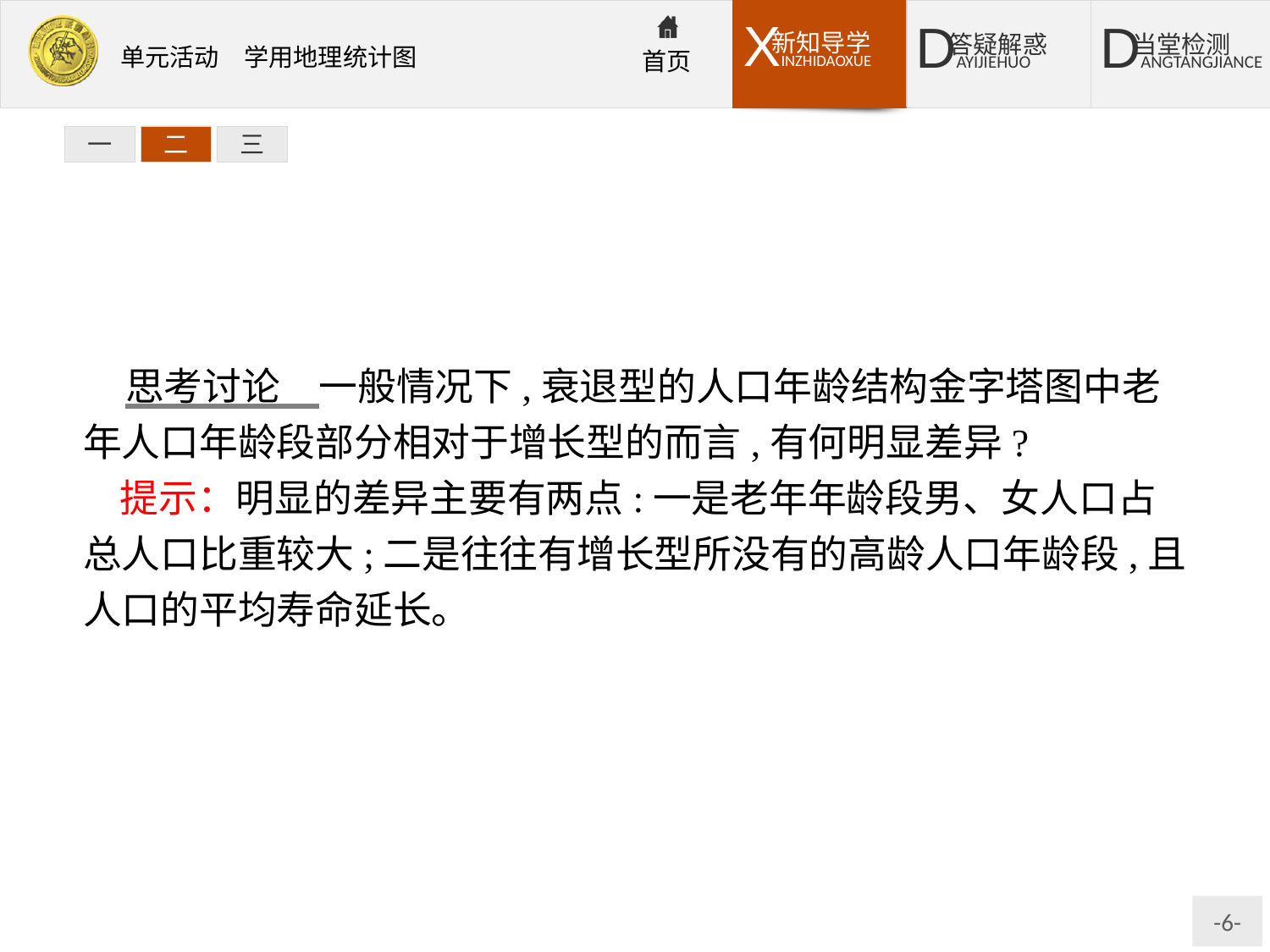

一
二
三
思考讨论　一般情况下,衰退型的人口年龄结构金字塔图中老年人口年龄段部分相对于增长型的而言,有何明显差异?
提示：明显的差异主要有两点:一是老年年龄段男、女人口占总人口比重较大;二是往往有增长型所没有的高龄人口年龄段,且人口的平均寿命延长。